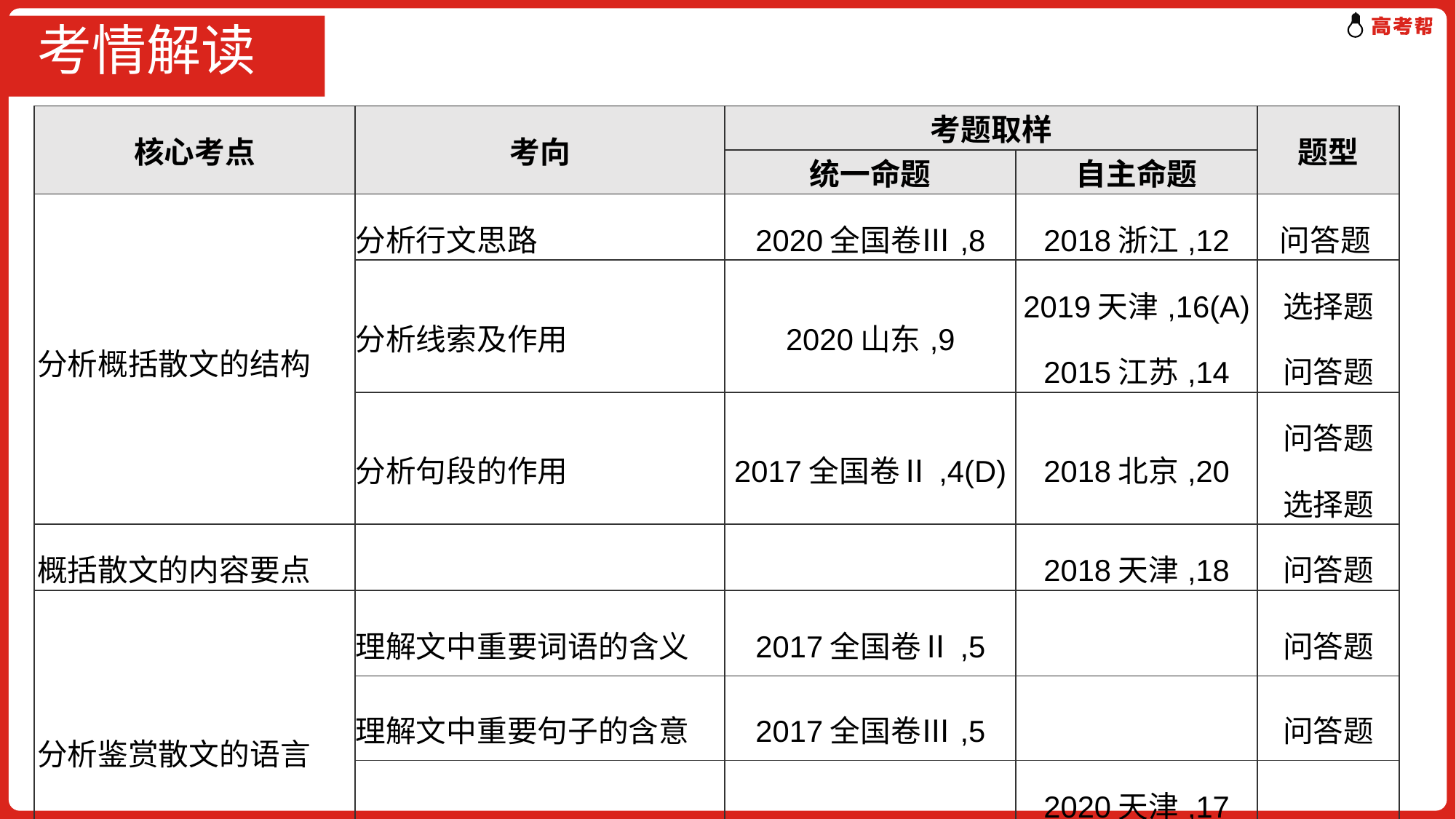

# 考情解读
| 核心考点 | 考向 | 考题取样 |  | 题型 |
| --- | --- | --- | --- | --- |
|  |  | 统一命题 | 自主命题 |  |
| 分析概括散文的结构 | 分析行文思路 | 2020全国卷Ⅲ,8 | 2018浙江,12 | 问答题 |
|  | 分析线索及作用 | 2020山东,9 | 2019天津,16(A) 2015江苏,14 | 选择题 问答题 |
|  | 分析句段的作用 | 2017全国卷Ⅱ,4(D) | 2018北京,20 | 问答题 选择题 |
| 概括散文的内容要点 |  |  | 2018天津,18 | 问答题 |
| 分析鉴赏散文的语言 | 理解文中重要词语的含义 | 2017全国卷Ⅱ,5 |  | 问答题 |
|  | 理解文中重要句子的含意 | 2017全国卷Ⅲ,5 |  | 问答题 |
|  | 鉴赏散文的语言特色或风格 | 2017全国卷Ⅲ,6 | 2020天津,17 2018浙江,10 | 问答题 |